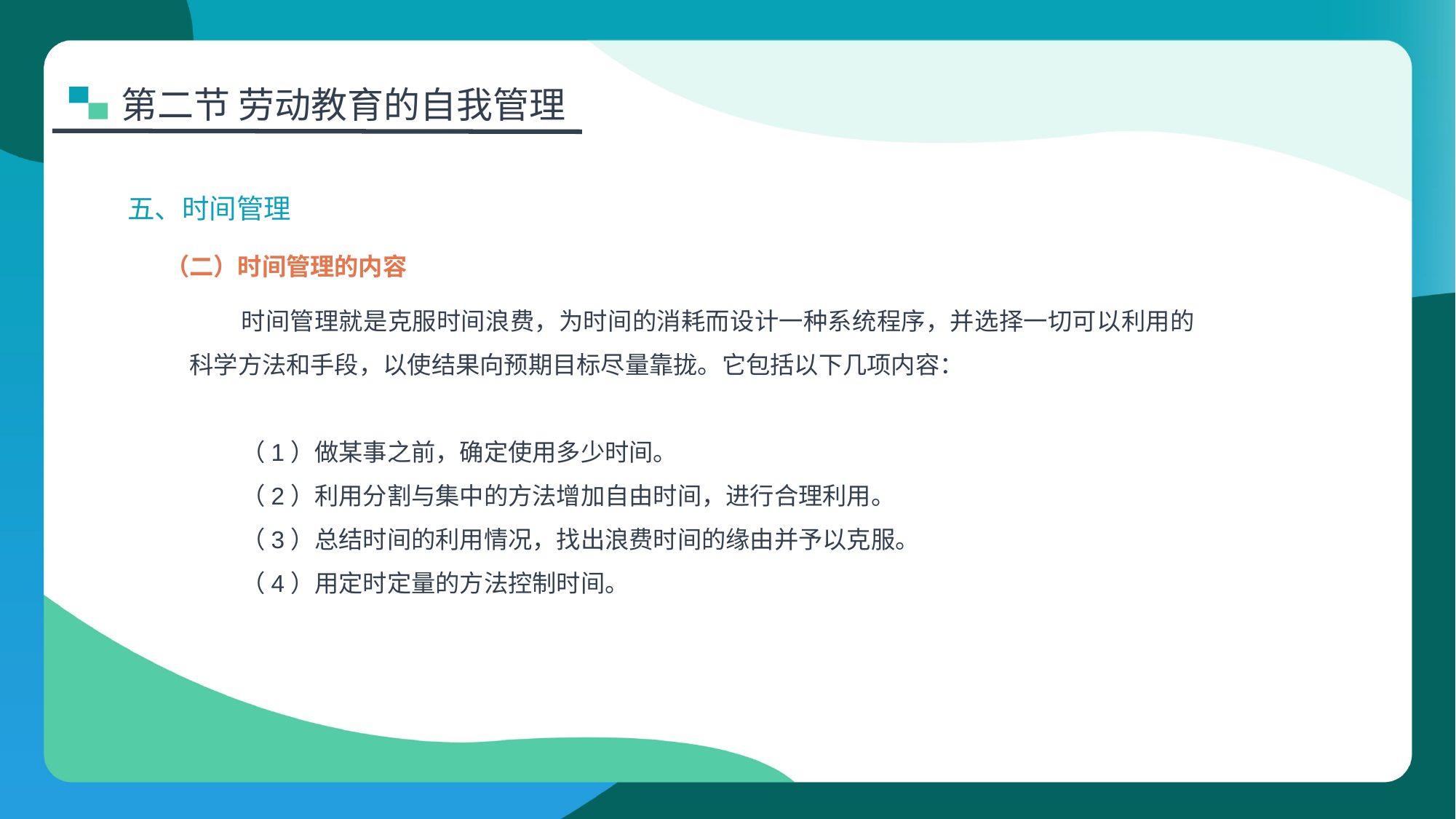

第二节 劳动教育的自我管理

五、时间管理
（二）时间管理的内容
时间管理就是克服时间浪费，为时间的消耗而设计一种系统程序，并选择一切可以利用的科学方法和手段，以使结果向预期目标尽量靠拢。它包括以下几项内容：

（1）做某事之前，确定使用多少时间。
（2）利用分割与集中的方法增加自由时间，进行合理利用。
（3）总结时间的利用情况，找出浪费时间的缘由并予以克服。
（4）用定时定量的方法控制时间。